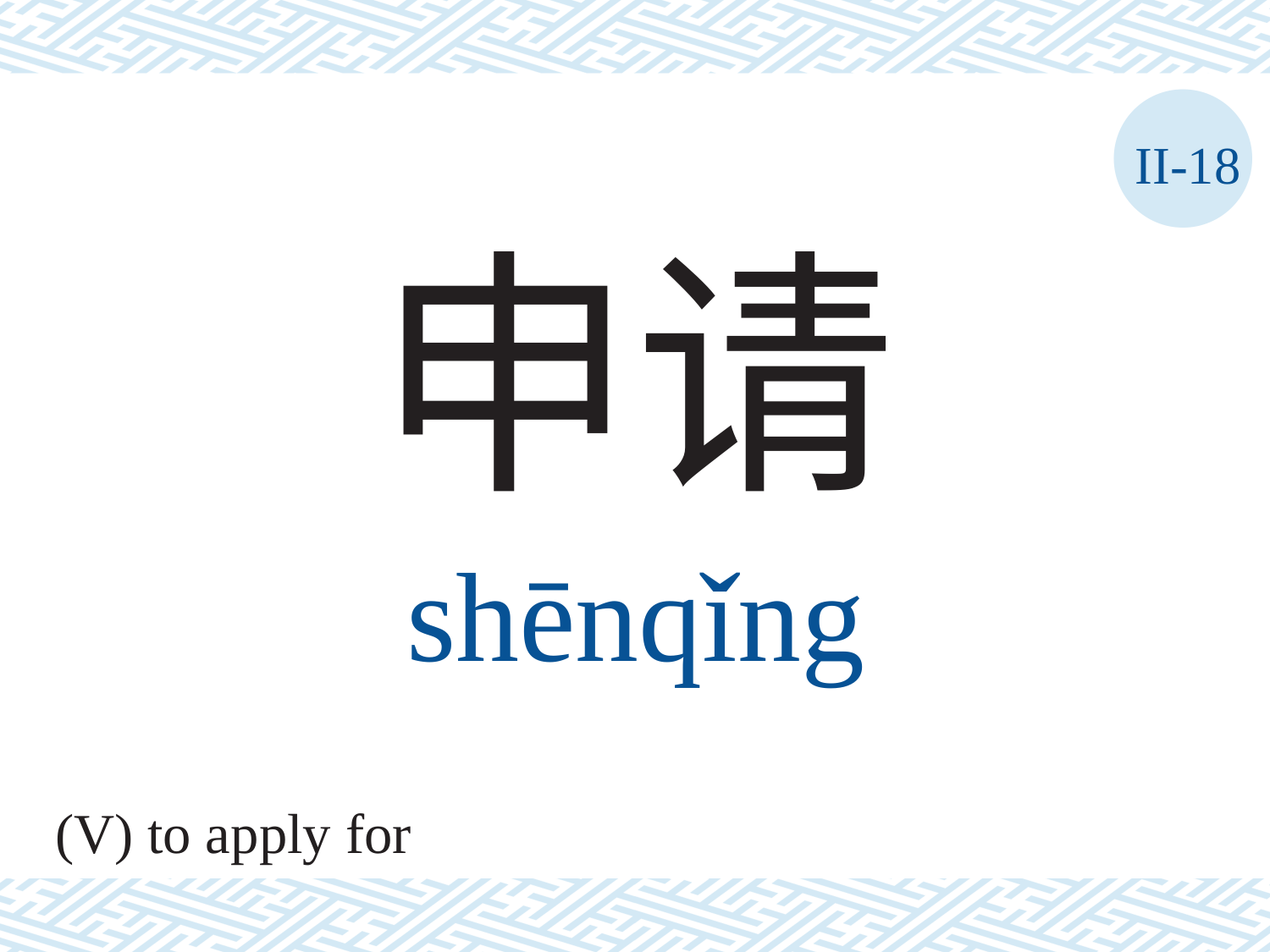

II-18
申请
shēnqǐng
(V) to apply for